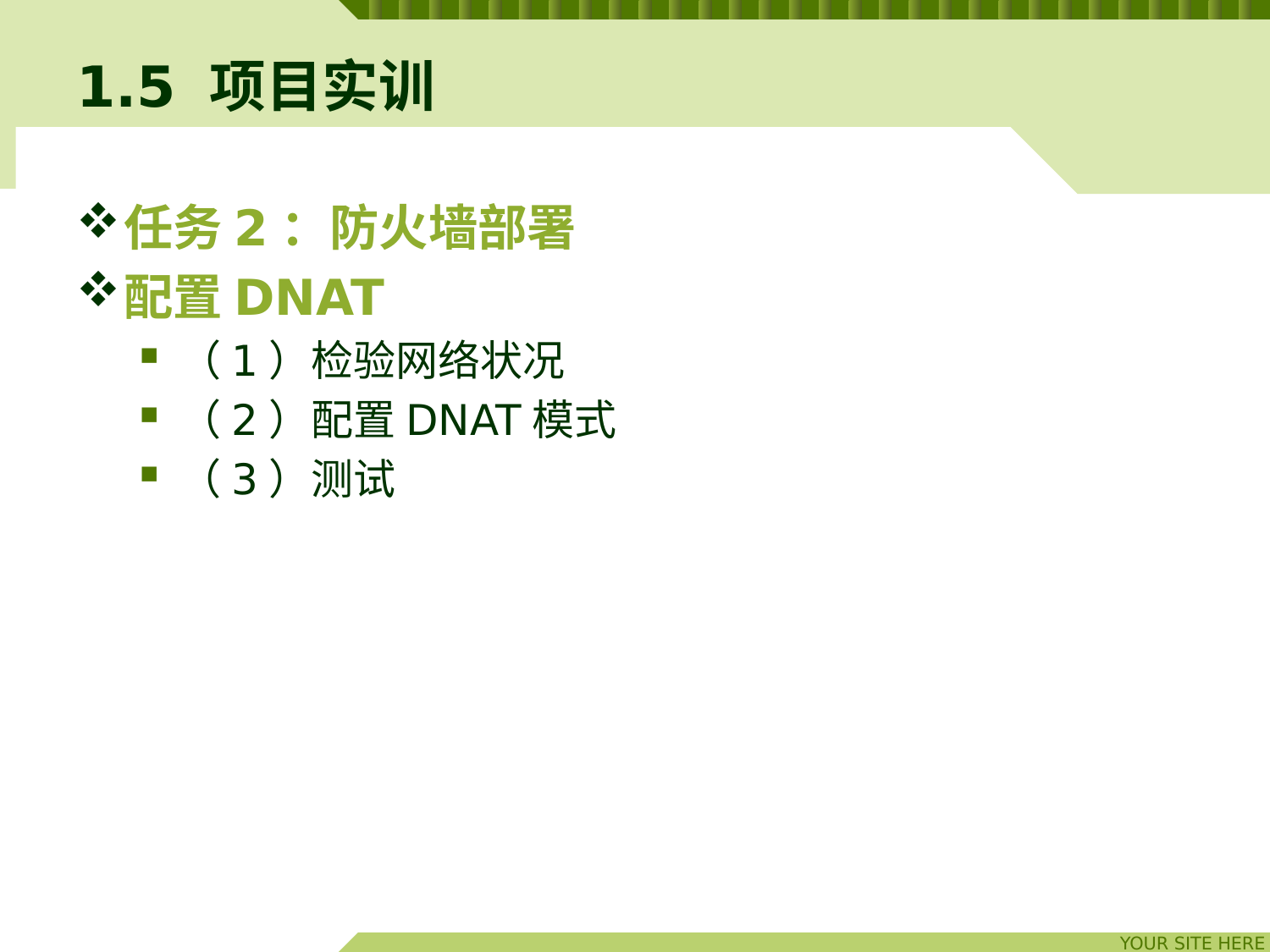

# 1.5 项目实训
任务2：防火墙部署
配置DNAT
（1）检验网络状况
（2）配置DNAT模式
（3）测试